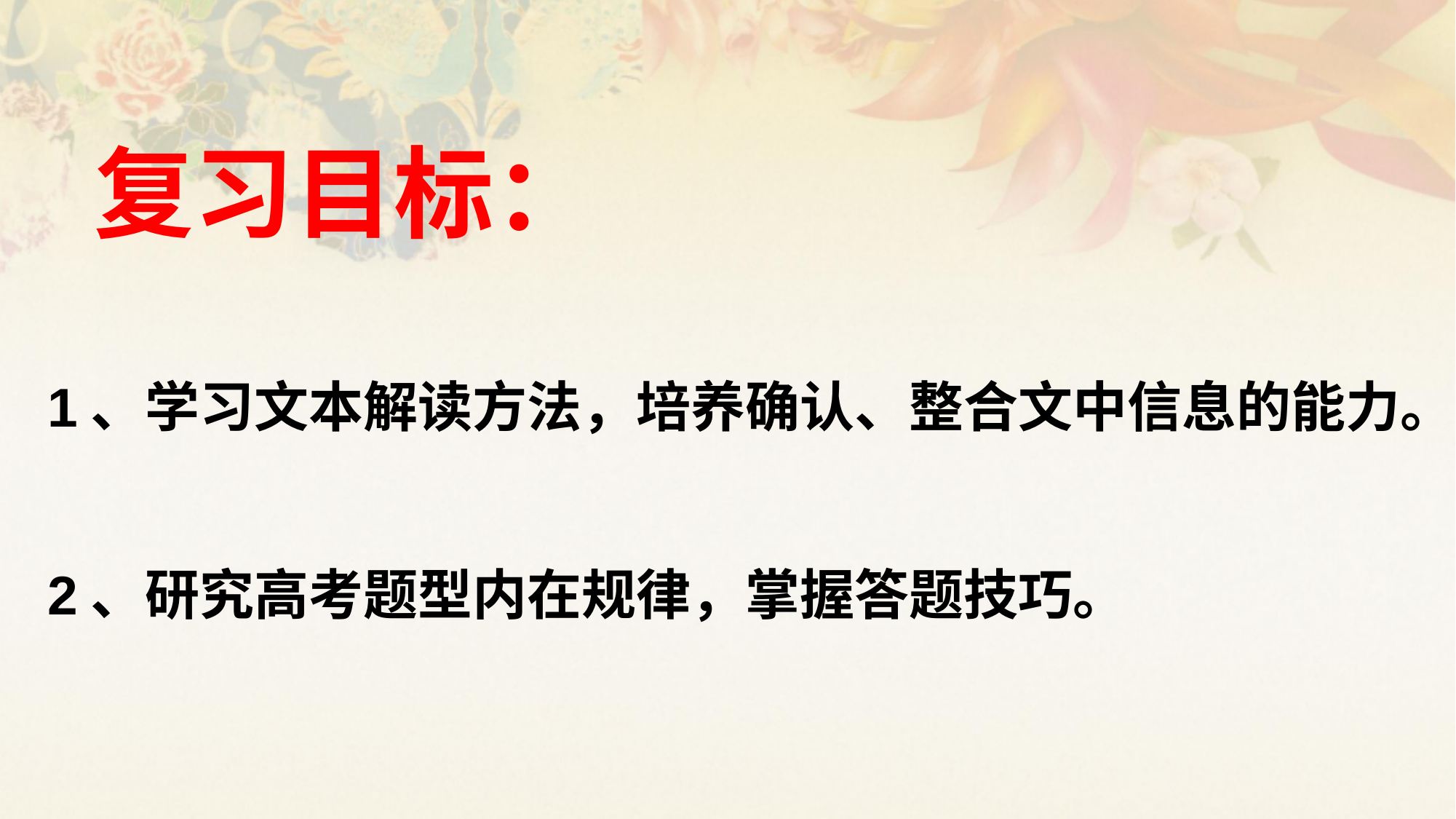

复习目标：

1、学习文本解读方法，培养确认、整合文中信息的能力。

2、研究高考题型内在规律，掌握答题技巧。